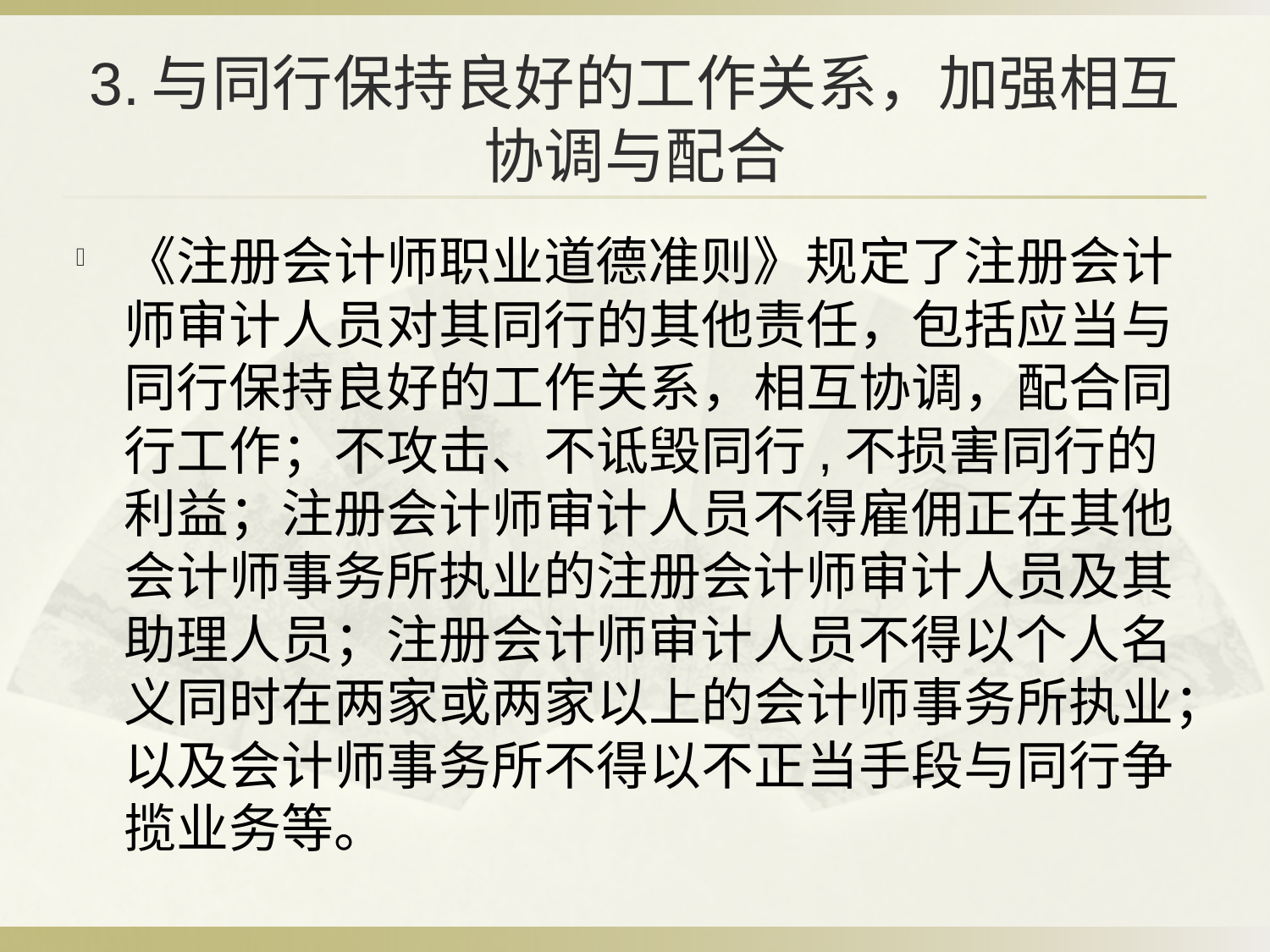

# 3.与同行保持良好的工作关系，加强相互协调与配合
《注册会计师职业道德准则》规定了注册会计师审计人员对其同行的其他责任，包括应当与同行保持良好的工作关系，相互协调，配合同行工作；不攻击、不诋毁同行,不损害同行的利益；注册会计师审计人员不得雇佣正在其他会计师事务所执业的注册会计师审计人员及其助理人员；注册会计师审计人员不得以个人名义同时在两家或两家以上的会计师事务所执业；以及会计师事务所不得以不正当手段与同行争揽业务等。